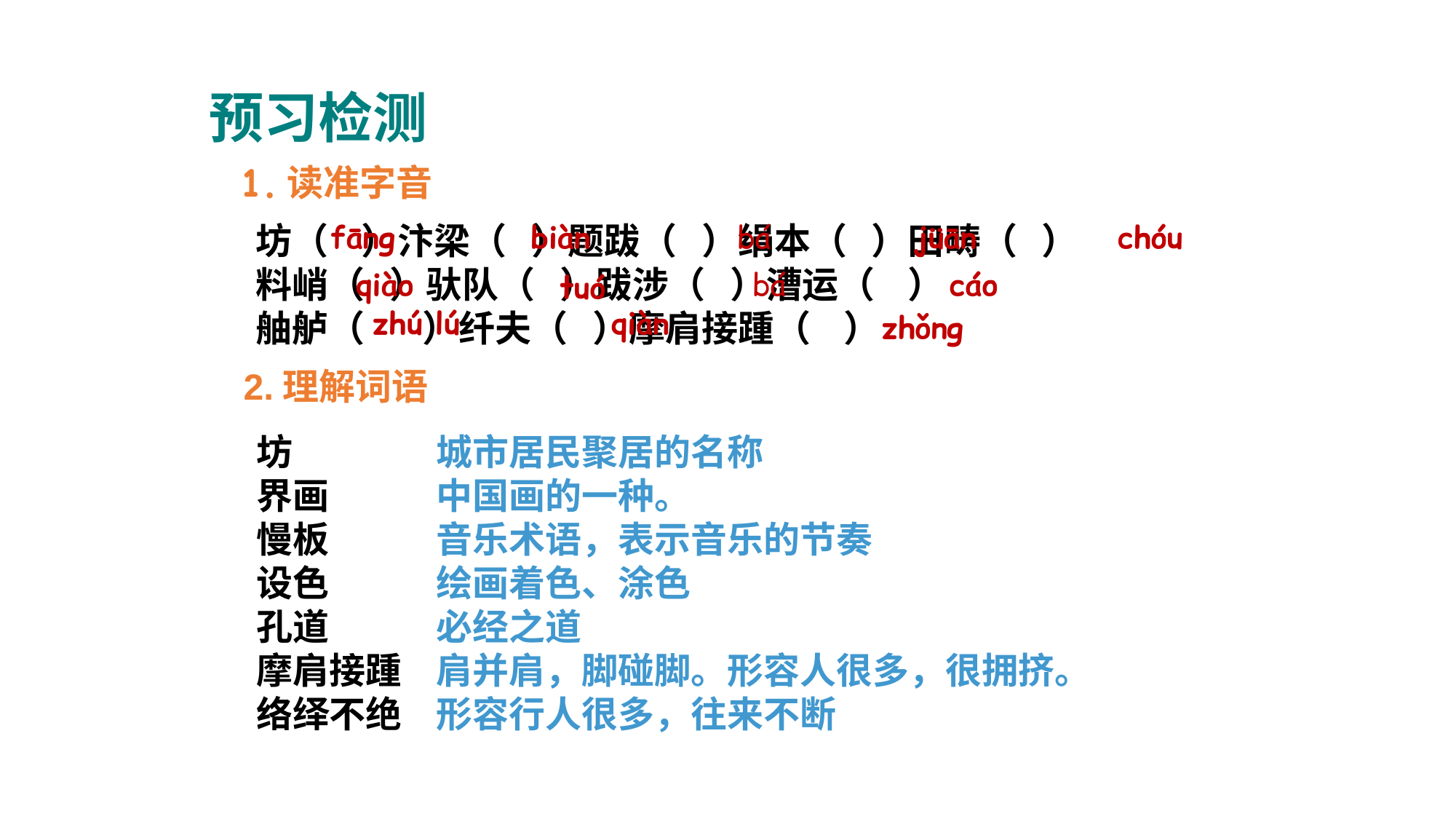

预习检测
1.读准字音
坊（    ）汴梁（   ）题跋（   ）绢本（   ）田畴（   ）
料峭（   ）驮队（   ）跋涉（   ）漕运（    ）
舳舻（       ）纤夫（   ）摩肩接踵（    ）
fāng
biàn
bá
jüān
chóu
qiào
bá
cáo
tuó
zhú lú
qiàn
zhǒng
2.理解词语
坊
界画
慢板
设色
孔道
摩肩接踵
络绎不绝
城市居民聚居的名称
中国画的一种。
音乐术语，表示音乐的节奏
绘画着色、涂色
必经之道
肩并肩，脚碰脚。形容人很多，很拥挤。
形容行人很多，往来不断